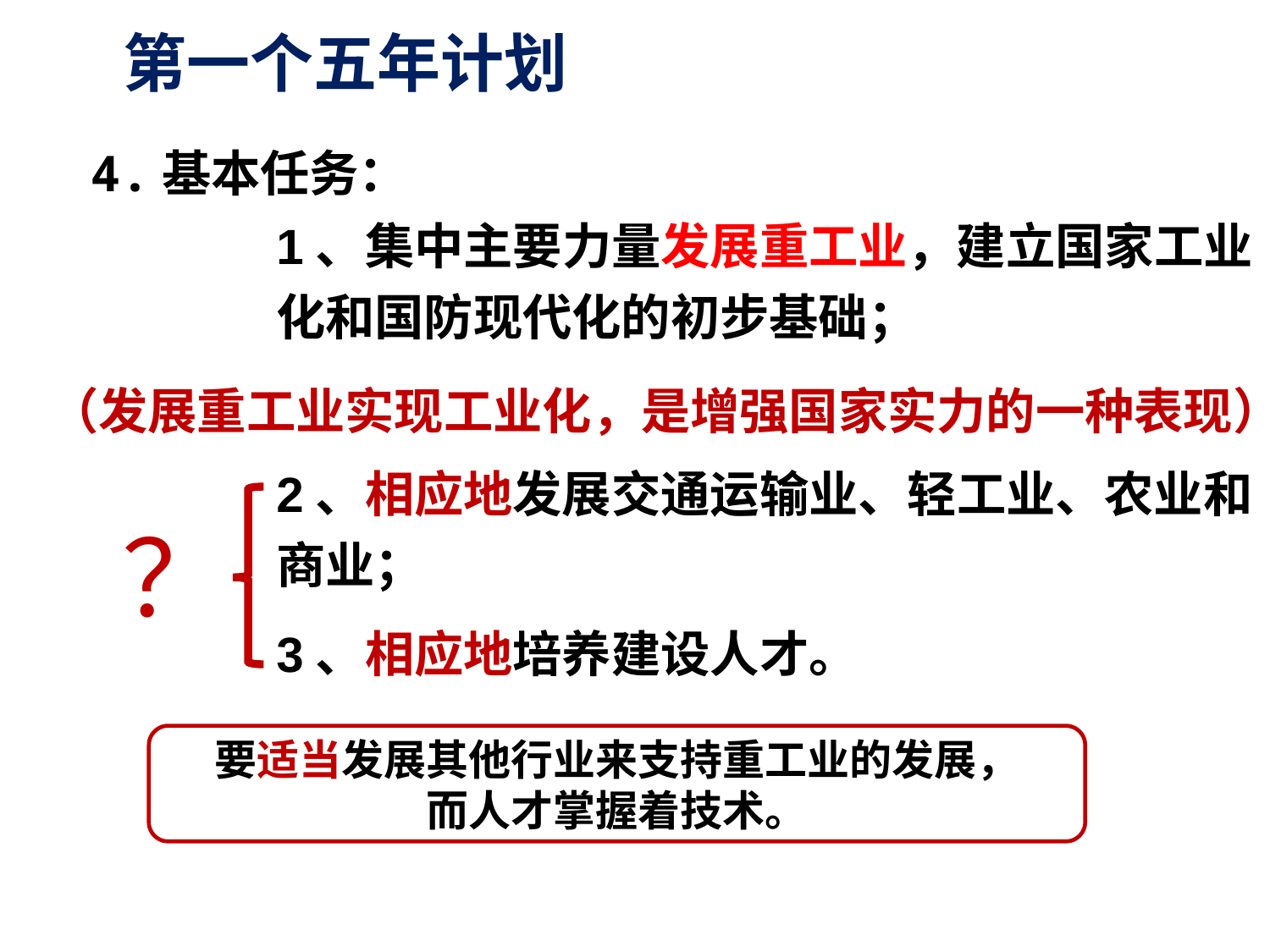

# 第一个五年计划

1、集中主要力量发展重工业，建立国家工业化和国防现代化的初步基础；

2、相应地发展交通运输业、轻工业、农业和商业；
3、相应地培养建设人才。
4.基本任务：
（发展重工业实现工业化，是增强国家实力的一种表现）

？
要适当发展其他行业来支持重工业的发展，
而人才掌握着技术。